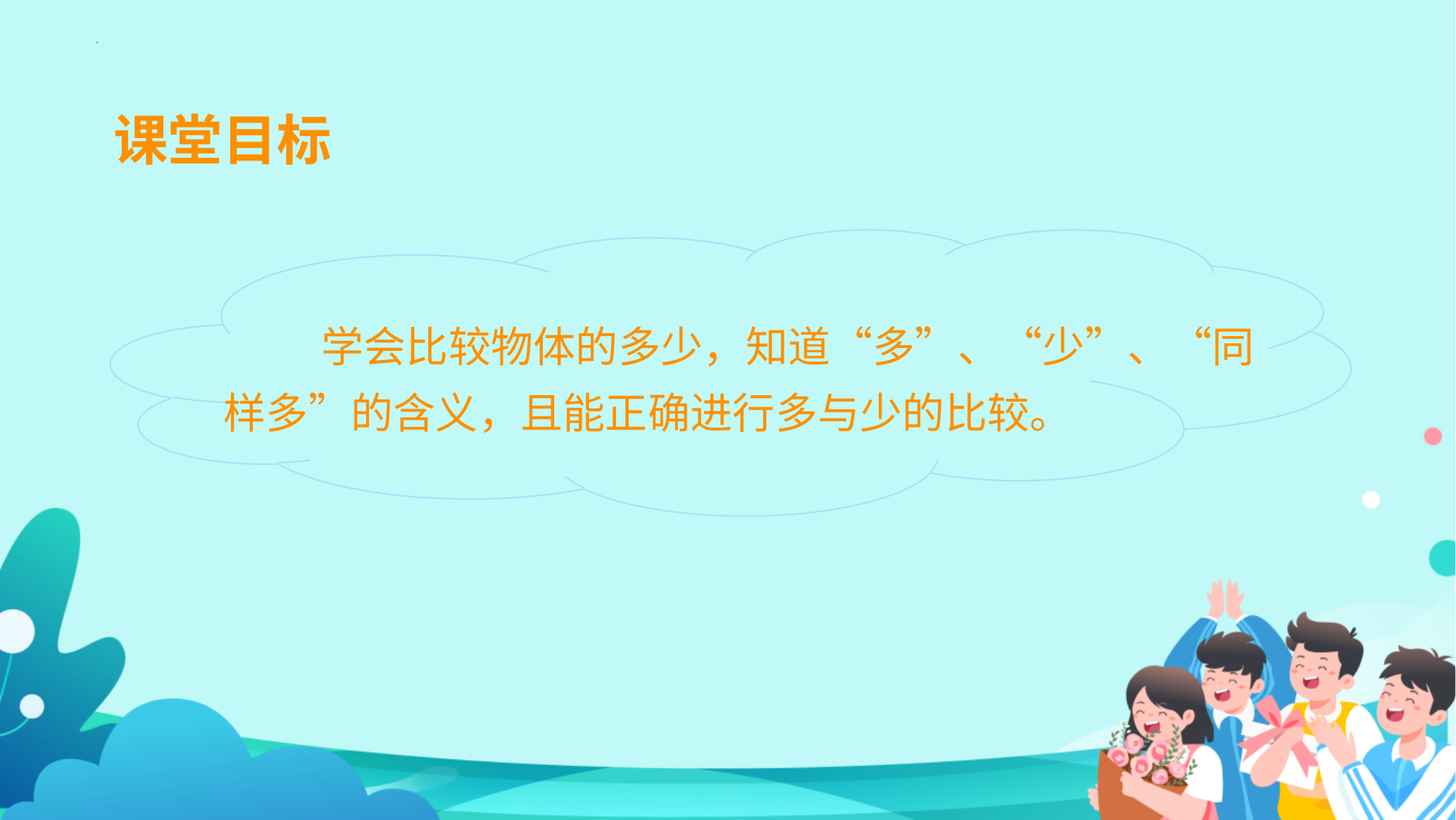

课堂目标

           学会比较物体的多少，知道“多”、“少”、“同样多”的含义，且能正确进行多与少的比较。